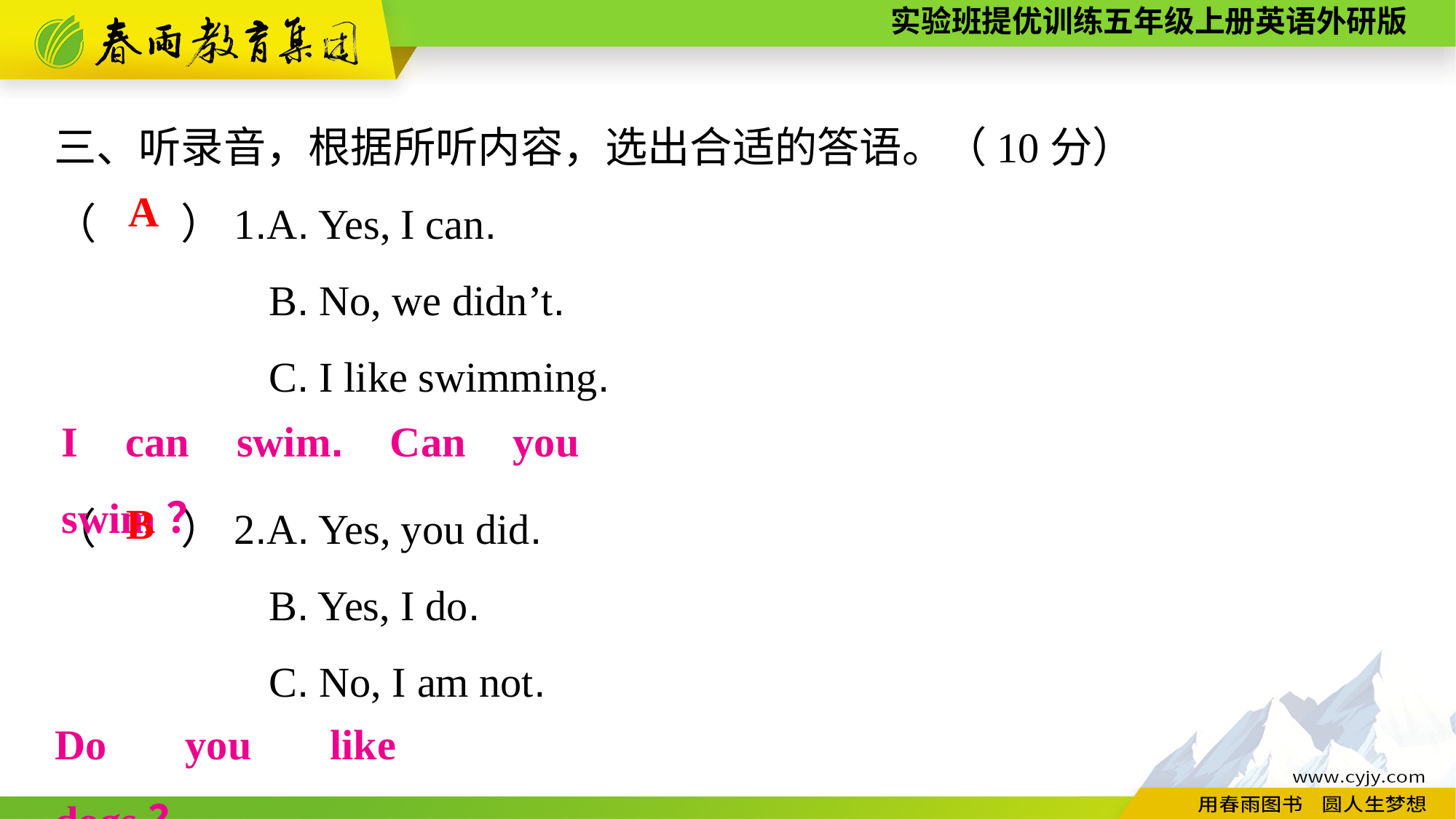

三、听录音，根据所听内容，选出合适的答语。（10分）
（　　）1.A. Yes, I can.
B. No, we didn’t.
C. I like swimming.

（　　）2.A. Yes, you did.
B. Yes, I do.
C. No, I am not.
A
I can swim. Can you swim？
B
Do you like dogs？